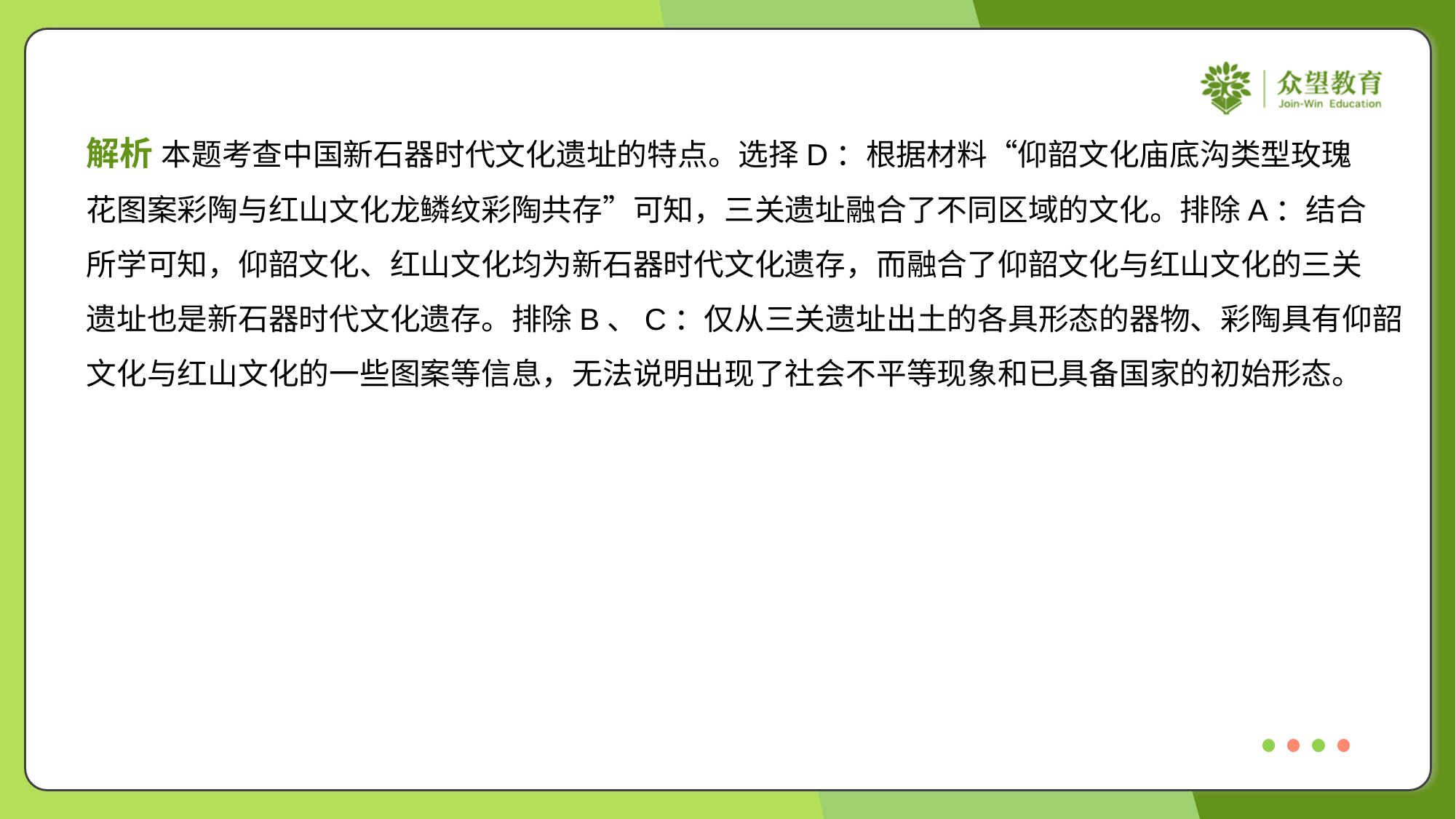

解析 本题考查中国新石器时代文化遗址的特点。选择D：根据材料“仰韶文化庙底沟类型玫瑰
花图案彩陶与红山文化龙鳞纹彩陶共存”可知，三关遗址融合了不同区域的文化。排除A：结合
所学可知，仰韶文化、红山文化均为新石器时代文化遗存，而融合了仰韶文化与红山文化的三关
遗址也是新石器时代文化遗存。排除B、C：仅从三关遗址出土的各具形态的器物、彩陶具有仰韶
文化与红山文化的一些图案等信息，无法说明出现了社会不平等现象和已具备国家的初始形态。